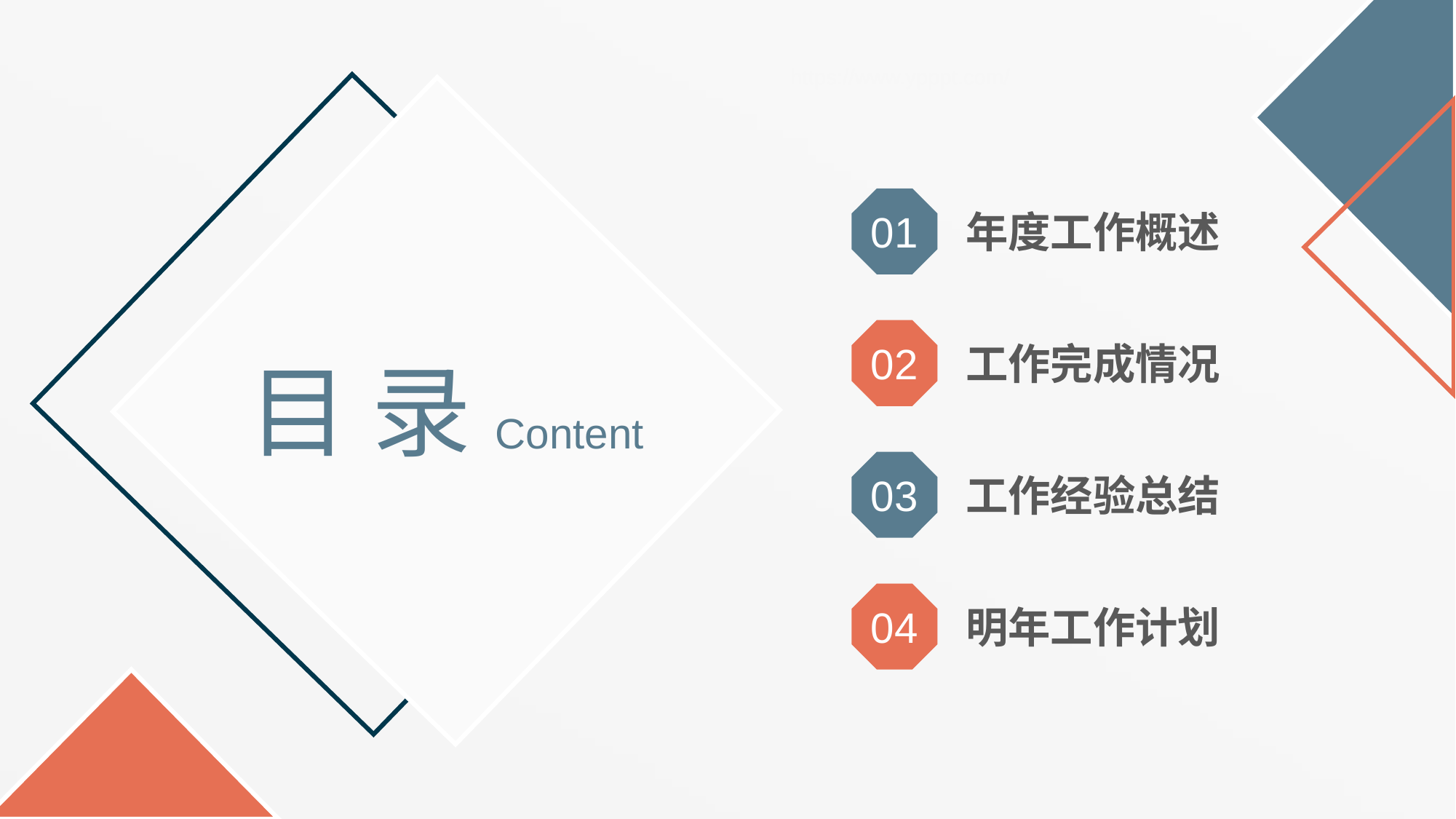

https://www.ypppt.com/

01
年度工作概述

02
工作完成情况
目 录Content

03
工作经验总结

04
明年工作计划